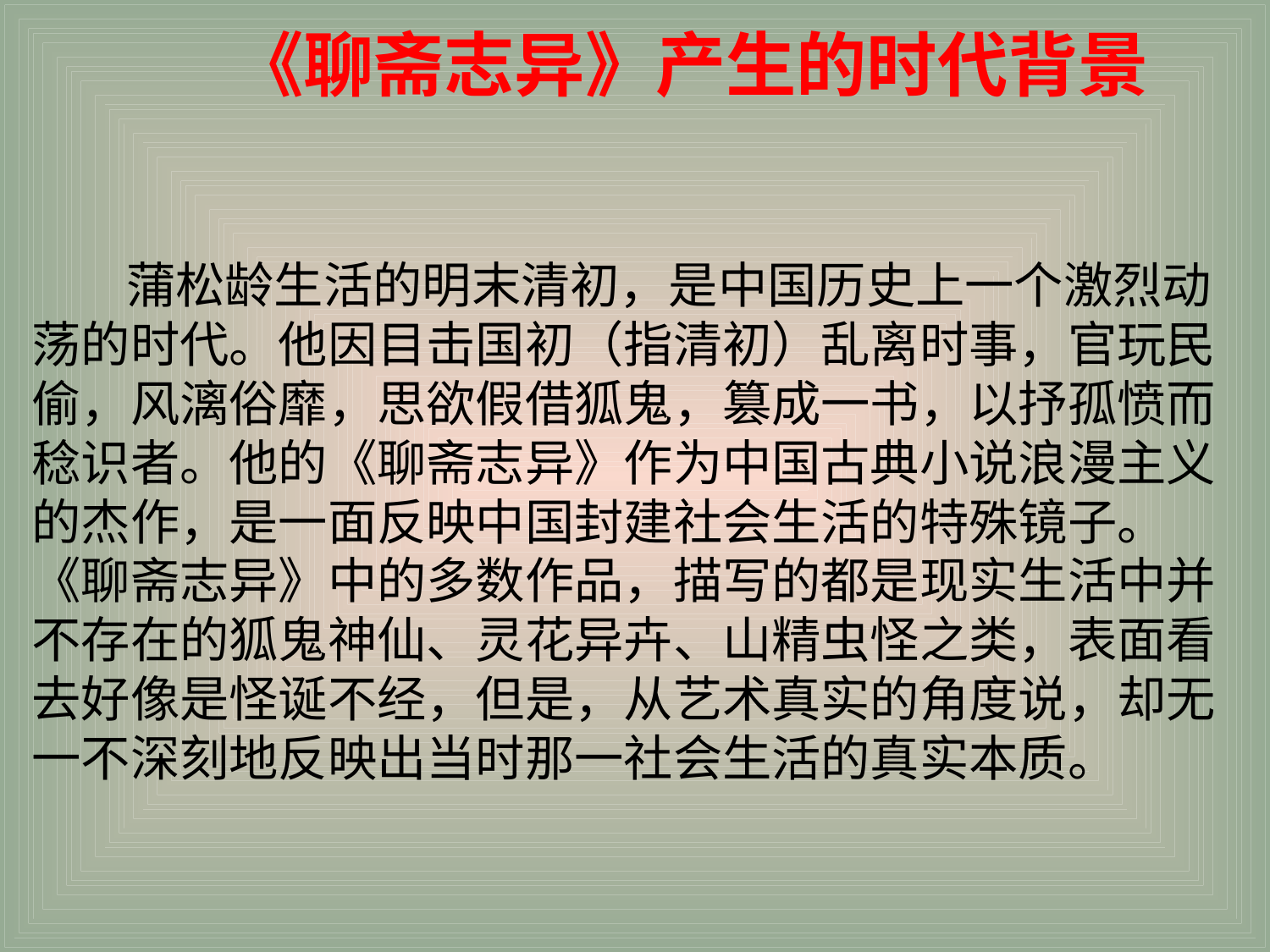

《聊斋志异》产生的时代背景
     蒲松龄生活的明末清初，是中国历史上一个激烈动荡的时代。他因目击国初（指清初）乱离时事，官玩民偷，风漓俗靡，思欲假借狐鬼，篡成一书，以抒孤愤而稔识者。他的《聊斋志异》作为中国古典小说浪漫主义的杰作，是一面反映中国封建社会生活的特殊镜子。《聊斋志异》中的多数作品，描写的都是现实生活中并不存在的狐鬼神仙、灵花异卉、山精虫怪之类，表面看去好像是怪诞不经，但是，从艺术真实的角度说，却无一不深刻地反映出当时那一社会生活的真实本质。